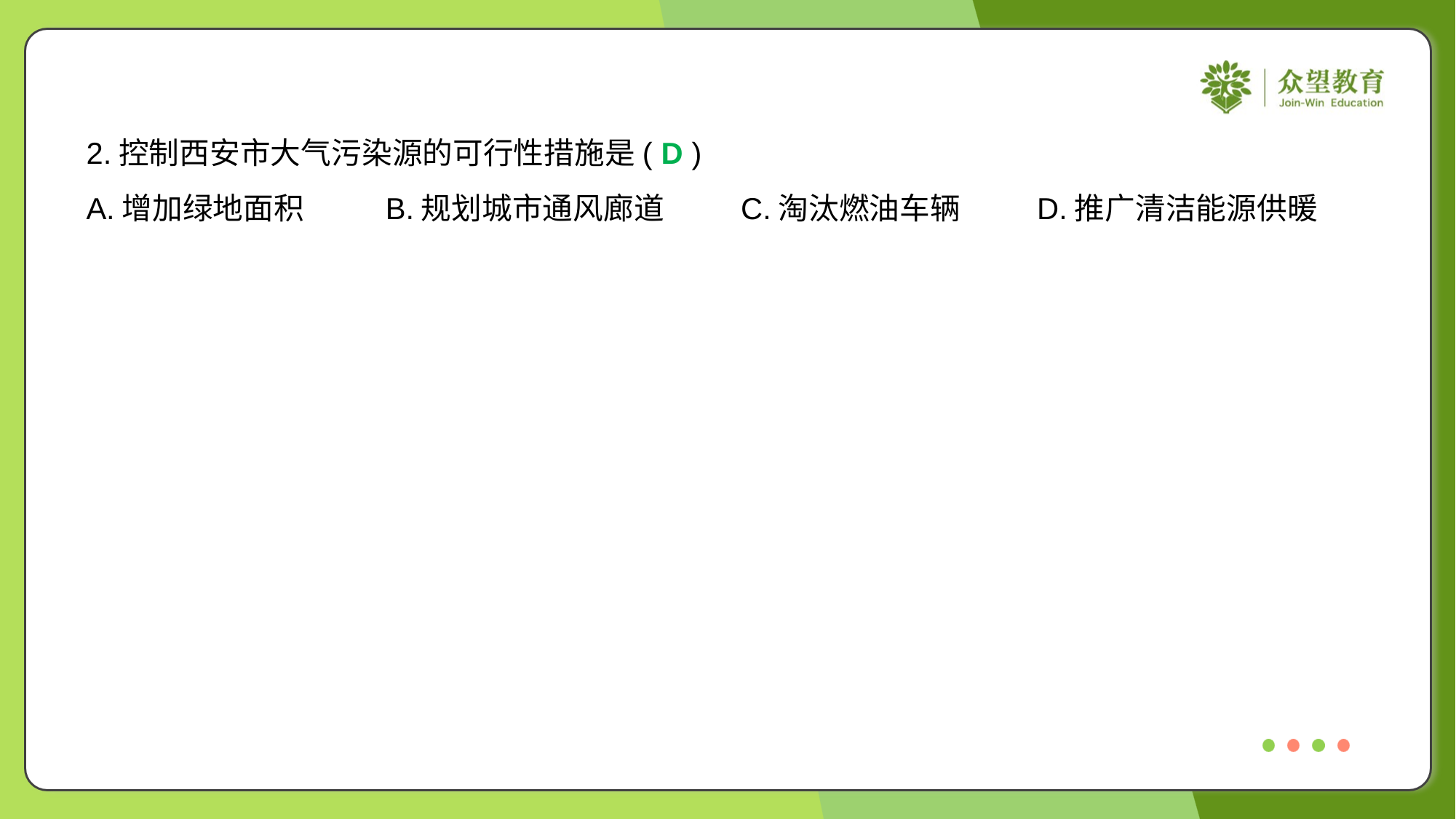

2.控制西安市大气污染源的可行性措施是(     )
D
A.增加绿地面积	B.规划城市通风廊道	C.淘汰燃油车辆	D.推广清洁能源供暖